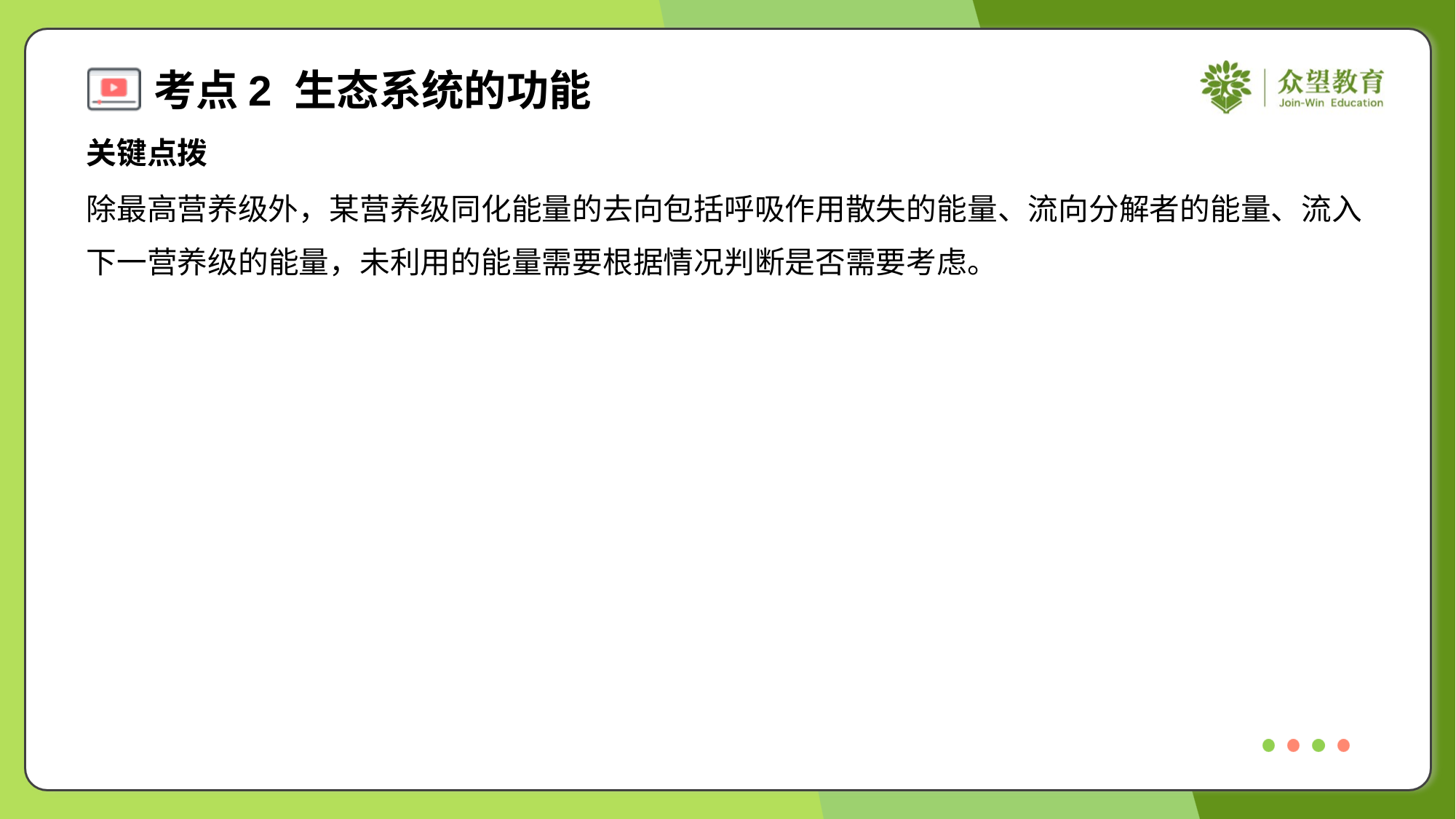

关键点拨
除最高营养级外，某营养级同化能量的去向包括呼吸作用散失的能量、流向分解者的能量、流入
下一营养级的能量，未利用的能量需要根据情况判断是否需要考虑。